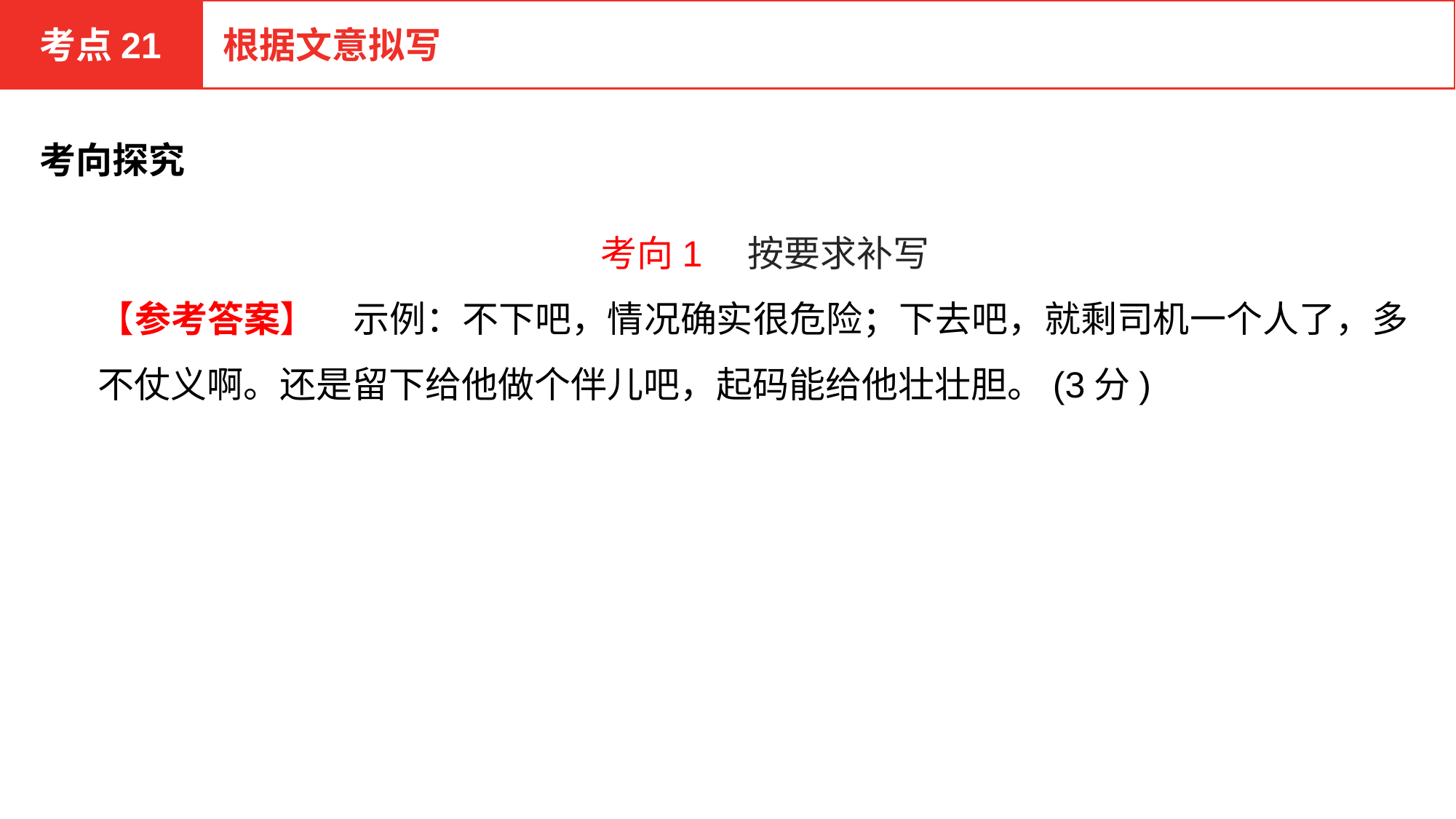

考点21
根据文意拟写
考向探究

考向1　按要求补写
【参考答案】　示例：不下吧，情况确实很危险；下去吧，就剩司机一个人了，多不仗义啊。还是留下给他做个伴儿吧，起码能给他壮壮胆。(3分)